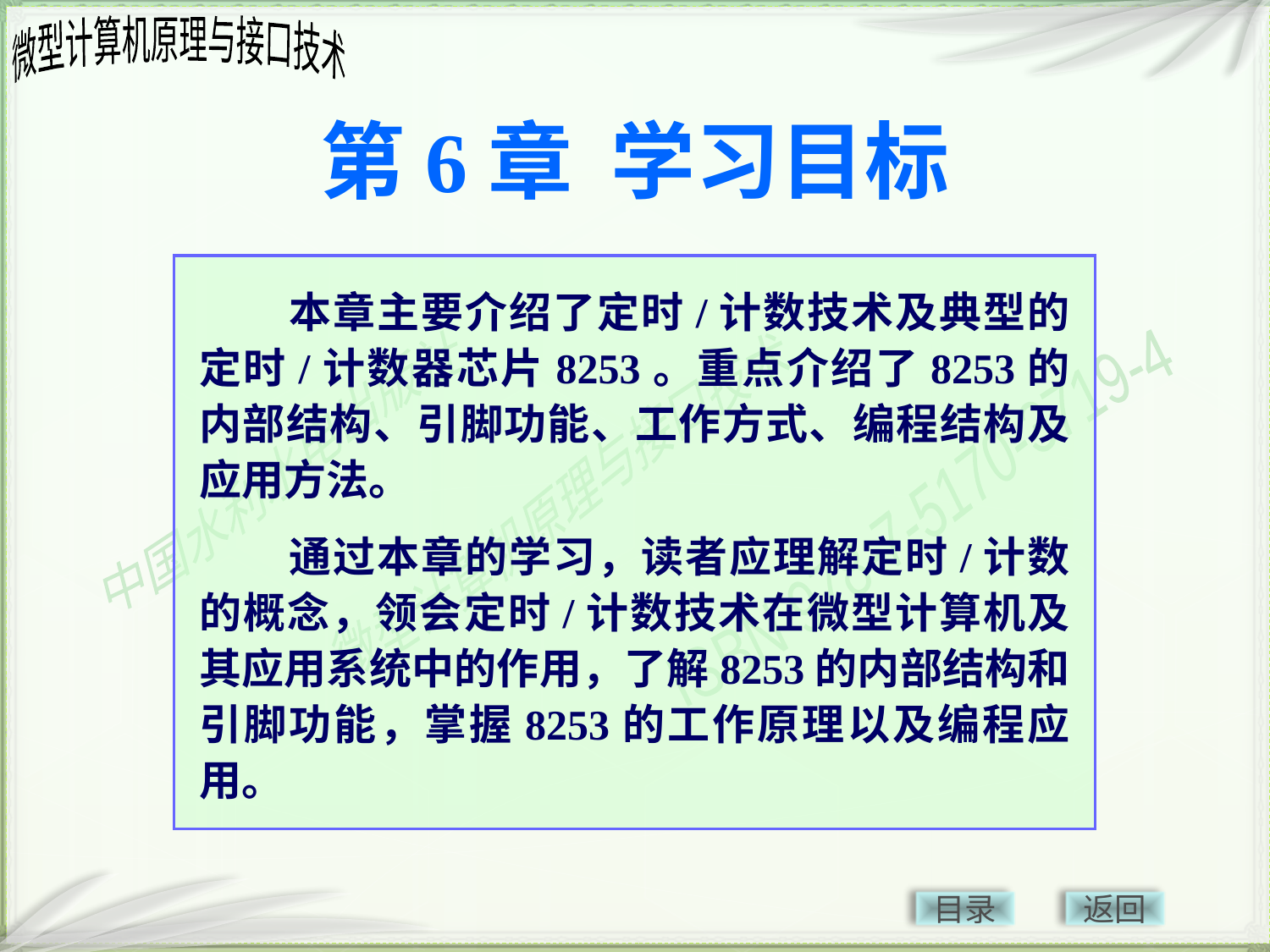

# 第6章  学习目标
本章主要介绍了定时/计数技术及典型的定时/计数器芯片8253。重点介绍了8253的内部结构、引脚功能、工作方式、编程结构及应用方法。
通过本章的学习，读者应理解定时/计数的概念，领会定时/计数技术在微型计算机及其应用系统中的作用，了解8253的内部结构和引脚功能，掌握8253的工作原理以及编程应用。